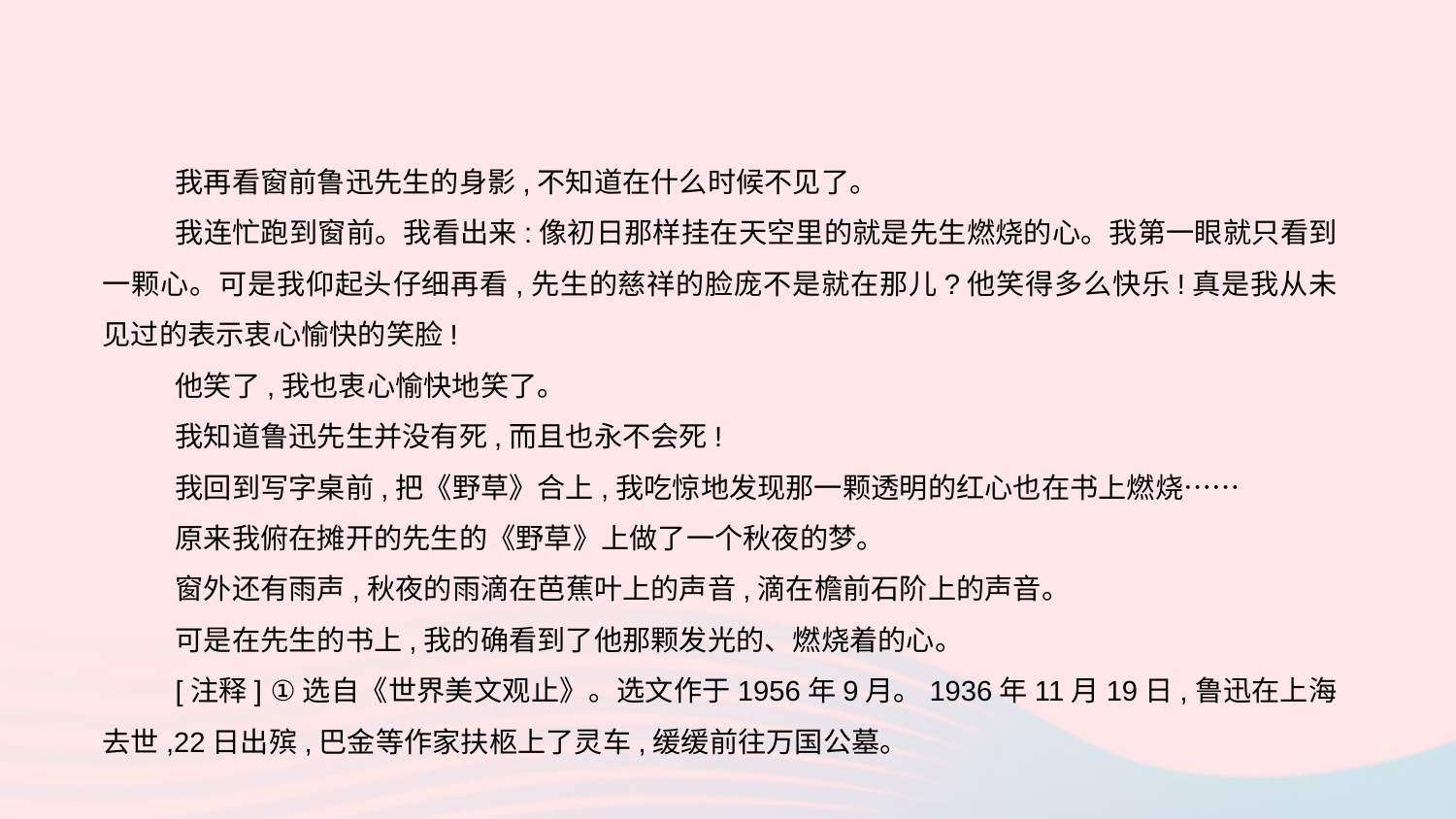

我再看窗前鲁迅先生的身影,不知道在什么时候不见了。
我连忙跑到窗前。我看出来:像初日那样挂在天空里的就是先生燃烧的心。我第一眼就只看到一颗心。可是我仰起头仔细再看,先生的慈祥的脸庞不是就在那儿?他笑得多么快乐!真是我从未见过的表示衷心愉快的笑脸!
他笑了,我也衷心愉快地笑了。
我知道鲁迅先生并没有死,而且也永不会死!
我回到写字桌前,把《野草》合上,我吃惊地发现那一颗透明的红心也在书上燃烧……
原来我俯在摊开的先生的《野草》上做了一个秋夜的梦。
窗外还有雨声,秋夜的雨滴在芭蕉叶上的声音,滴在檐前石阶上的声音。
可是在先生的书上,我的确看到了他那颗发光的、燃烧着的心。
[注释] ①选自《世界美文观止》。选文作于1956年9月。1936年11月19日,鲁迅在上海去世,22日出殡,巴金等作家扶柩上了灵车,缓缓前往万国公墓。